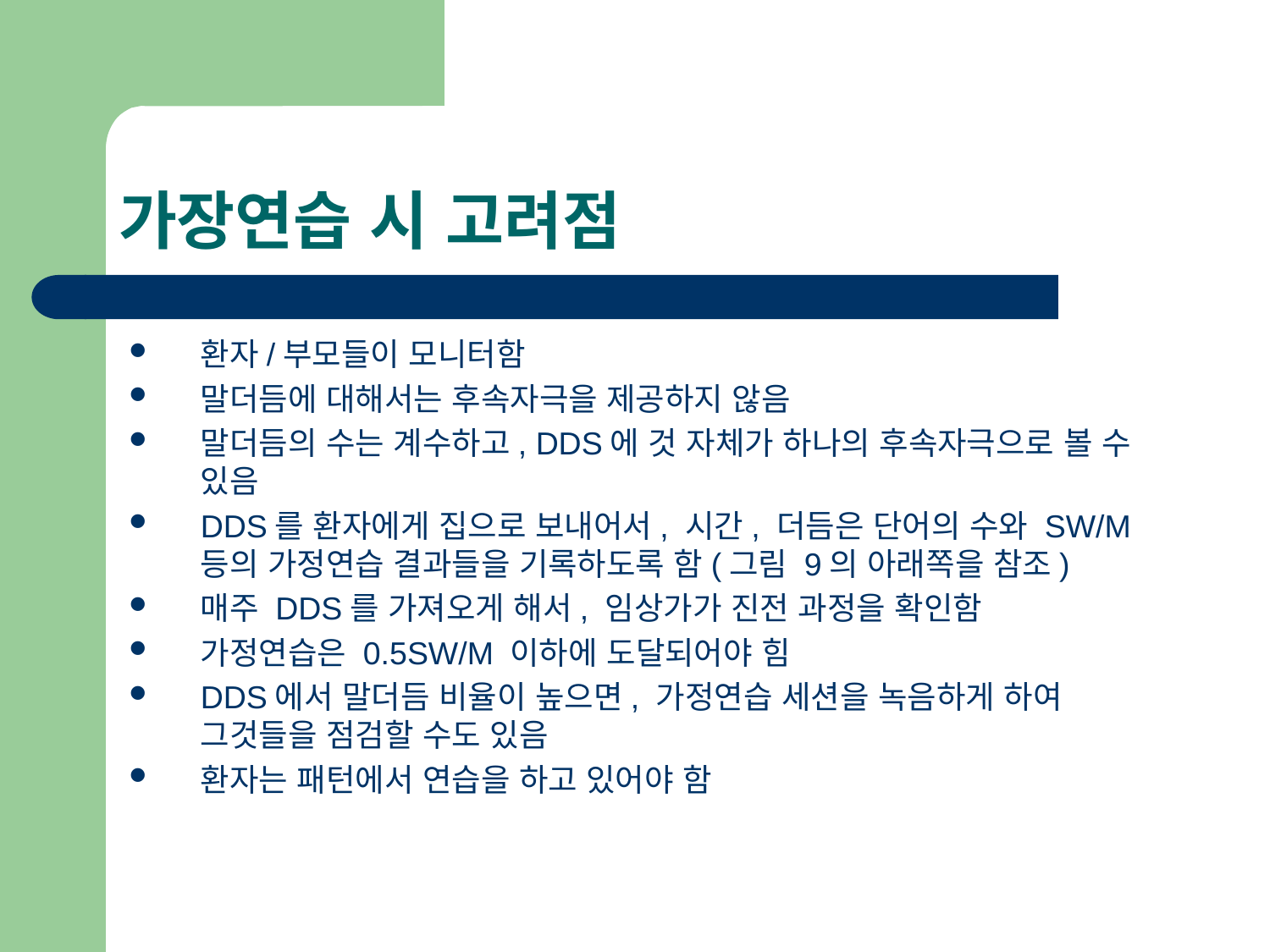

# 가장연습 시 고려점
환자/부모들이 모니터함
말더듬에 대해서는 후속자극을 제공하지 않음
말더듬의 수는 계수하고, DDS에 것 자체가 하나의 후속자극으로 볼 수 있음
DDS를 환자에게 집으로 보내어서, 시간, 더듬은 단어의 수와 SW/M 등의 가정연습 결과들을 기록하도록 함(그림 9의 아래쪽을 참조)
매주 DDS를 가져오게 해서, 임상가가 진전 과정을 확인함
가정연습은 0.5SW/M 이하에 도달되어야 힘
DDS에서 말더듬 비율이 높으면, 가정연습 세션을 녹음하게 하여 그것들을 점검할 수도 있음
환자는 패턴에서 연습을 하고 있어야 함